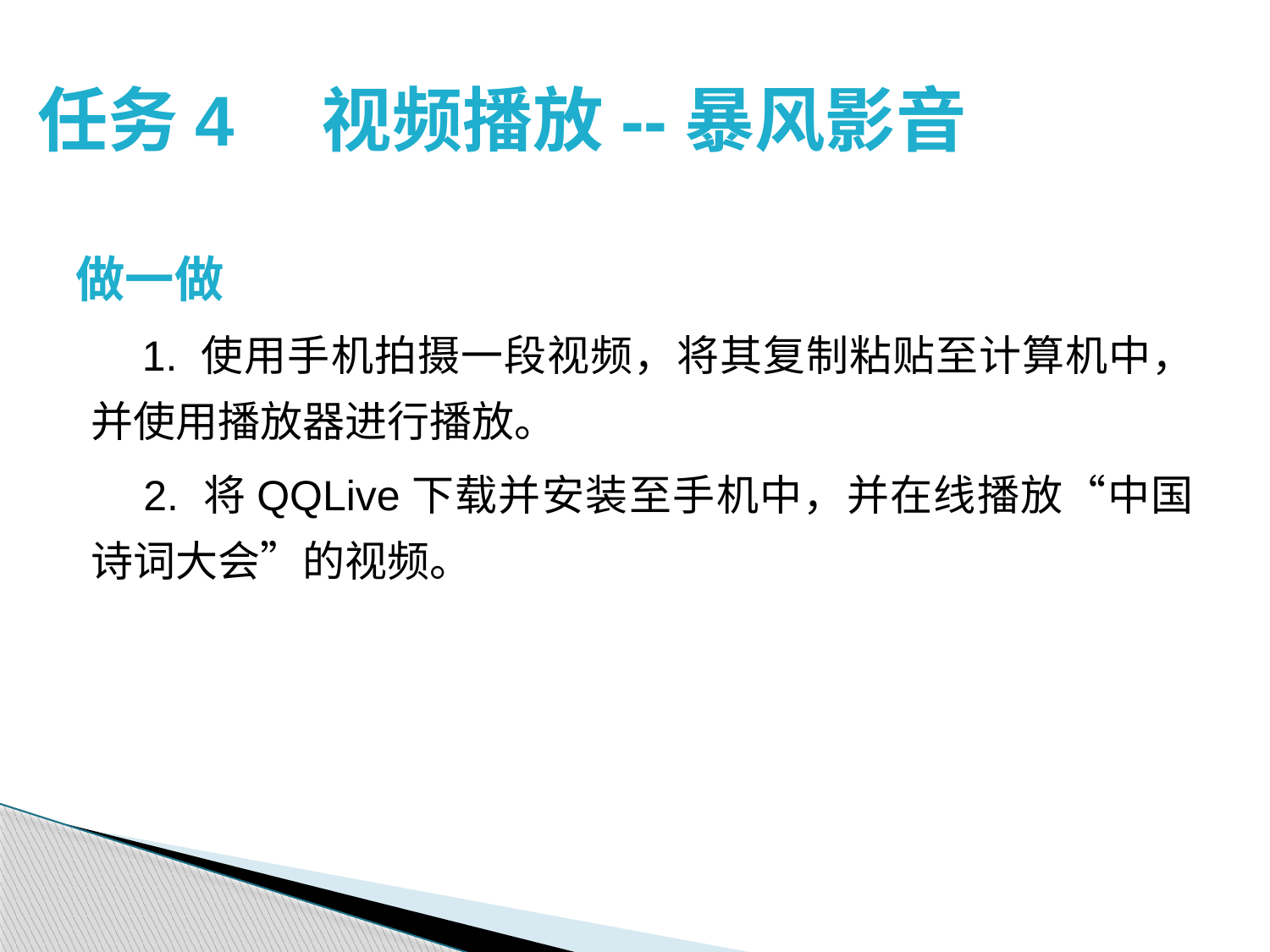

# 任务4　视频播放--暴风影音
做一做
    1. 使用手机拍摄一段视频，将其复制粘贴至计算机中，并使用播放器进行播放。
    2. 将QQLive下载并安装至手机中，并在线播放“中国诗词大会”的视频。